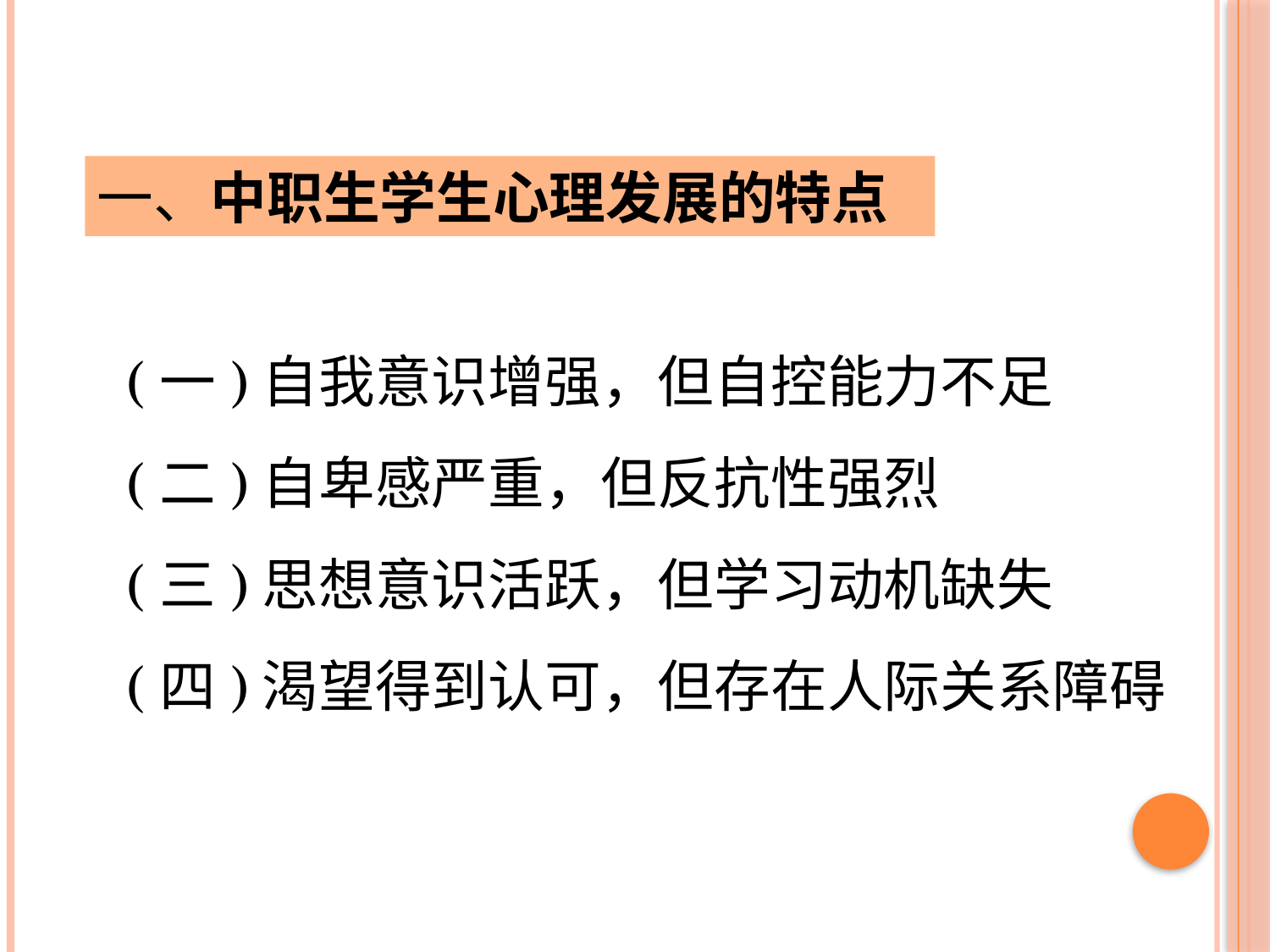

一、中职生学生心理发展的特点
(一)自我意识增强，但自控能力不足
(二)自卑感严重，但反抗性强烈
(三)思想意识活跃，但学习动机缺失
(四)渴望得到认可，但存在人际关系障碍